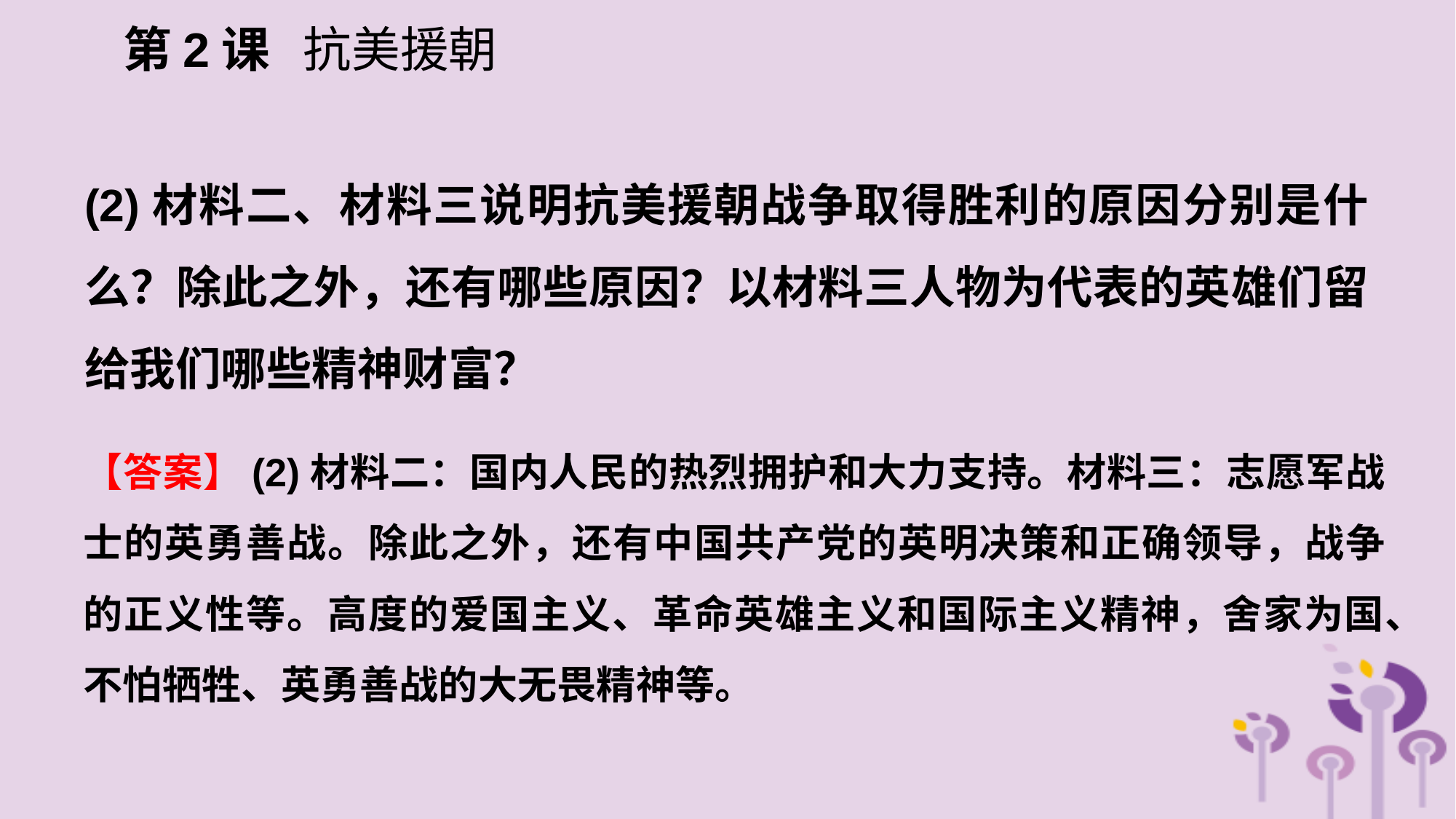

第2课   抗美援朝
(2)材料二、材料三说明抗美援朝战争取得胜利的原因分别是什么？除此之外，还有哪些原因？以材料三人物为代表的英雄们留给我们哪些精神财富？
【答案】(2)材料二：国内人民的热烈拥护和大力支持。材料三：志愿军战士的英勇善战。除此之外，还有中国共产党的英明决策和正确领导，战争的正义性等。高度的爱国主义、革命英雄主义和国际主义精神，舍家为国、不怕牺牲、英勇善战的大无畏精神等。